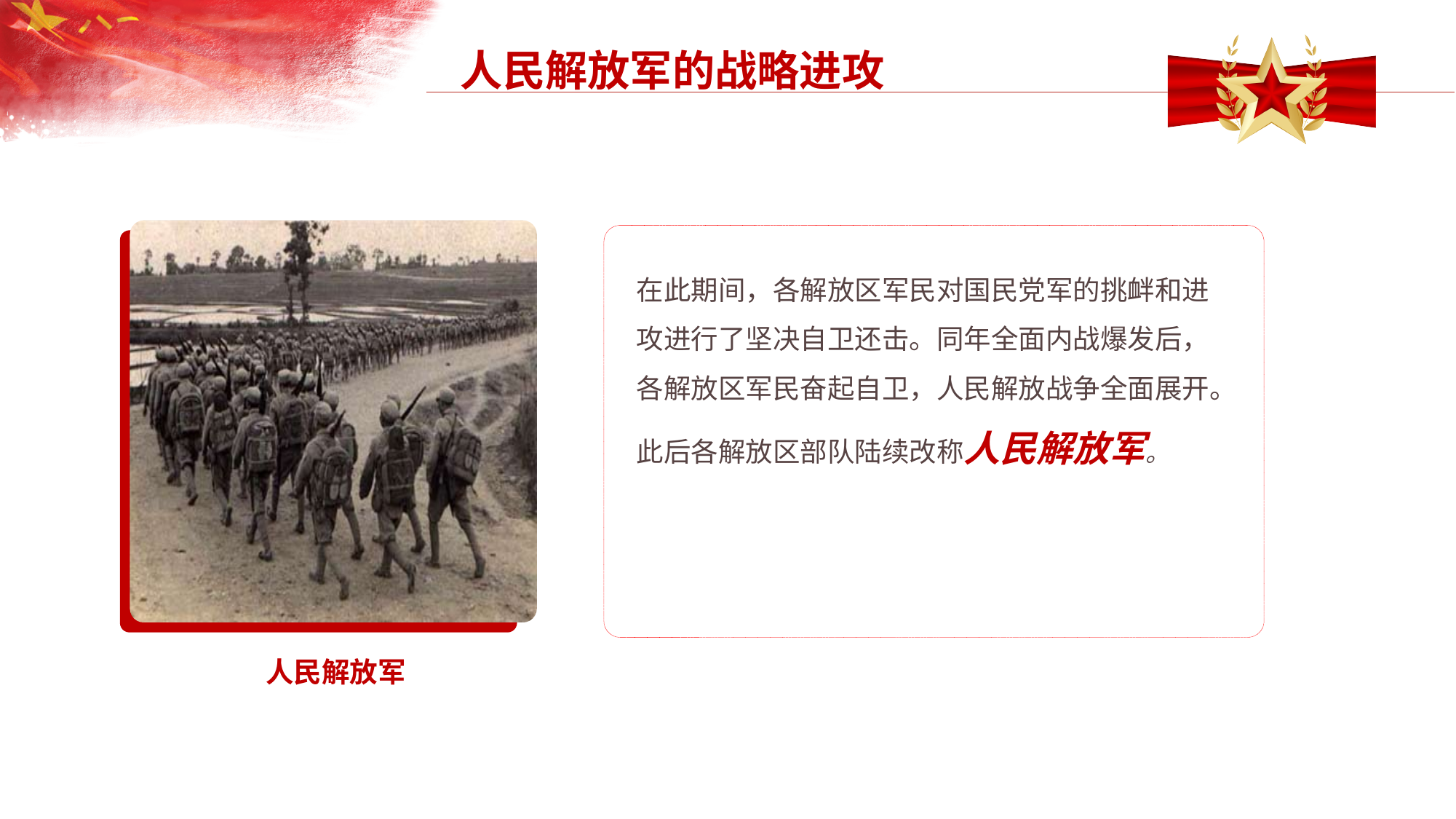

人民解放军的战略进攻

在此期间，各解放区军民对国民党军的挑衅和进攻进行了坚决自卫还击。同年全面内战爆发后，各解放区军民奋起自卫，人民解放战争全面展开。此后各解放区部队陆续改称人民解放军。
人民解放军